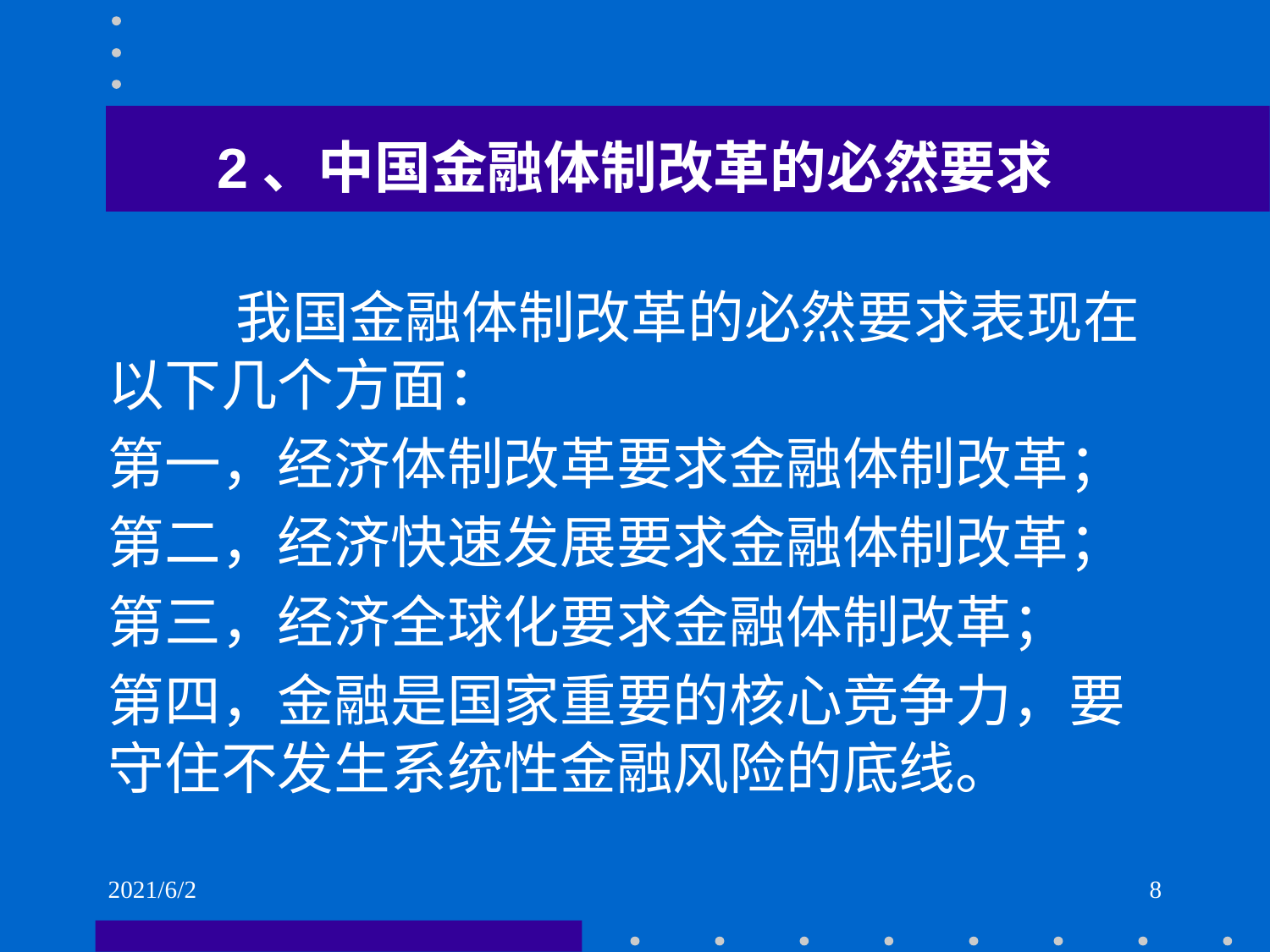

# 2、中国金融体制改革的必然要求
         我国金融体制改革的必然要求表现在以下几个方面：
第一，经济体制改革要求金融体制改革；
第二，经济快速发展要求金融体制改革；
第三，经济全球化要求金融体制改革；
第四，金融是国家重要的核心竞争力，要守住不发生系统性金融风险的底线。
2021/6/2
8